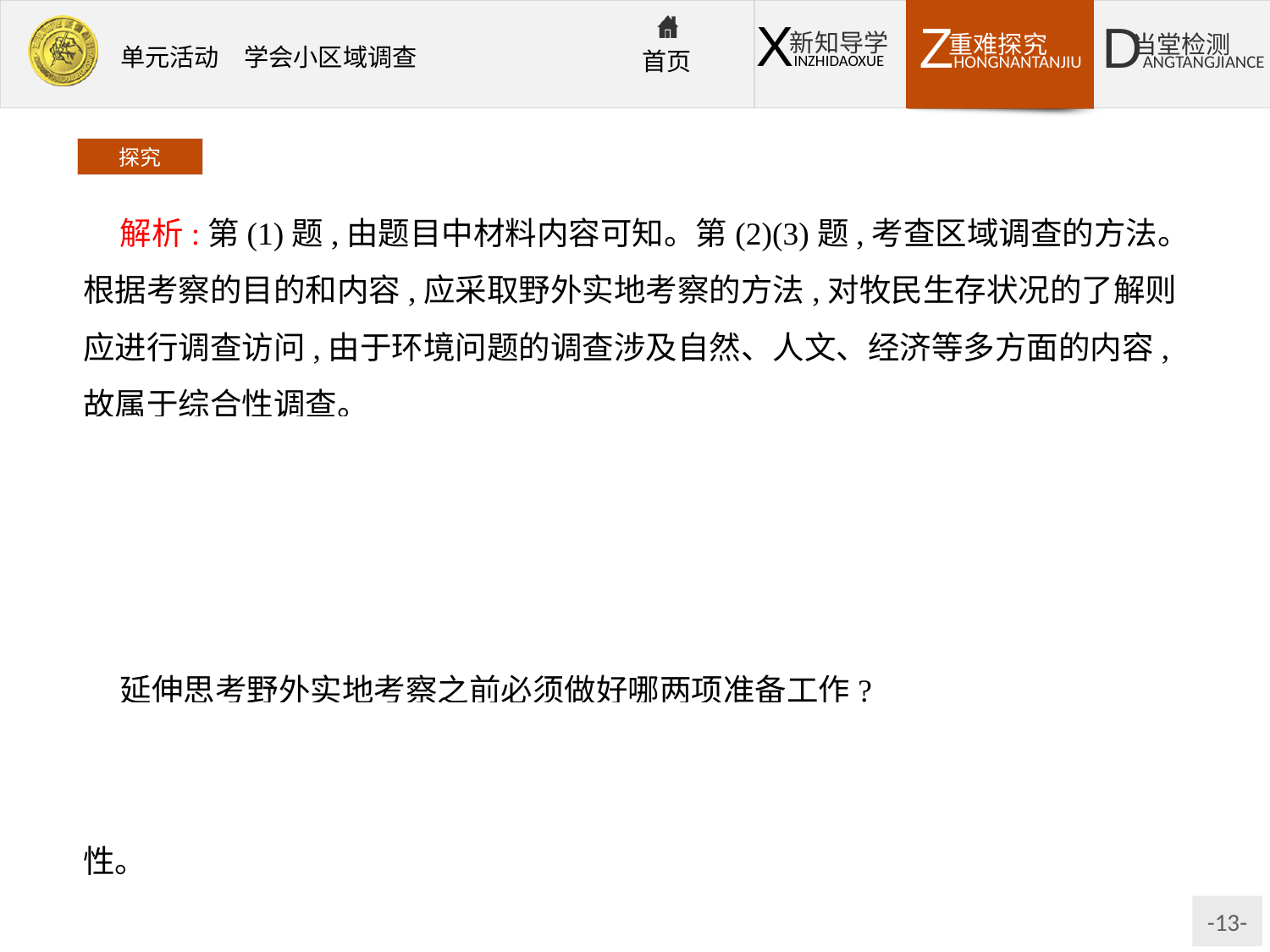

探究
解析:第(1)题,由题目中材料内容可知。第(2)(3)题,考查区域调查的方法。根据考察的目的和内容,应采取野外实地考察的方法,对牧民生存状况的了解则应进行调查访问,由于环境问题的调查涉及自然、人文、经济等多方面的内容,故属于综合性调查。
答案:(1)了解长江源近代冰川变化、草场退化及其原因、长江源主要环境灾害、长江源地貌与自然环境变化以及牧民的生存状况。
(2)野外实地考察　调查访问　调查访问
(3)综合
延伸思考野外实地考察之前必须做好哪两项准备工作?
提示①明确考察目的和内容,制定考察计划,确定考察时间、路线及具体方法、步骤,以避免盲目性。②搜集所要考察地区的有关资料和地图,使考察更具针对性。